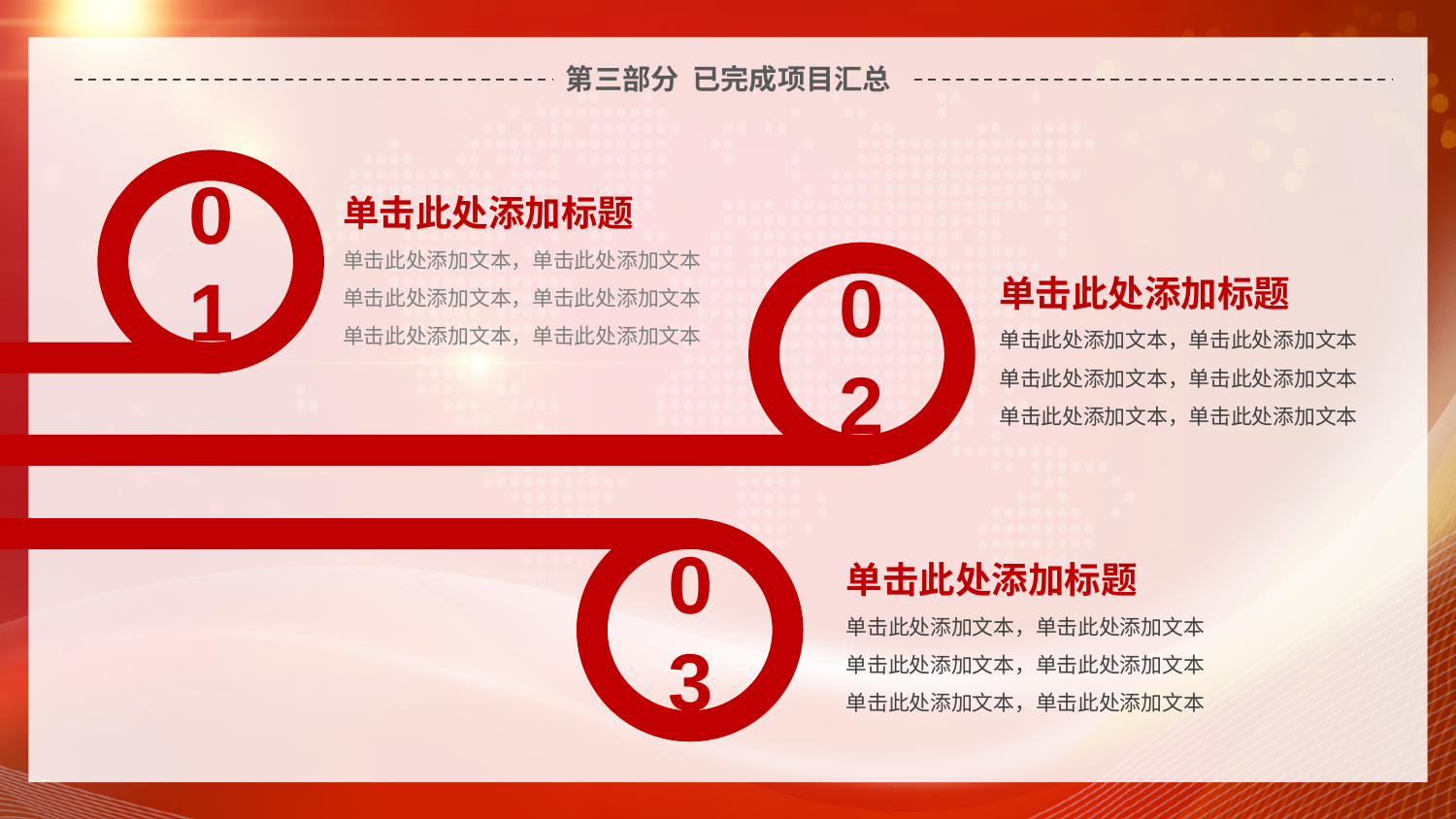

延迟符
# 第三部分  已完成项目汇总

单击此处添加标题
单击此处添加文本，单击此处添加文本
单击此处添加文本，单击此处添加文本
单击此处添加文本，单击此处添加文本
01
单击此处添加标题
单击此处添加文本，单击此处添加文本
单击此处添加文本，单击此处添加文本
单击此处添加文本，单击此处添加文本

02

单击此处添加标题
单击此处添加文本，单击此处添加文本
单击此处添加文本，单击此处添加文本
单击此处添加文本，单击此处添加文本
03